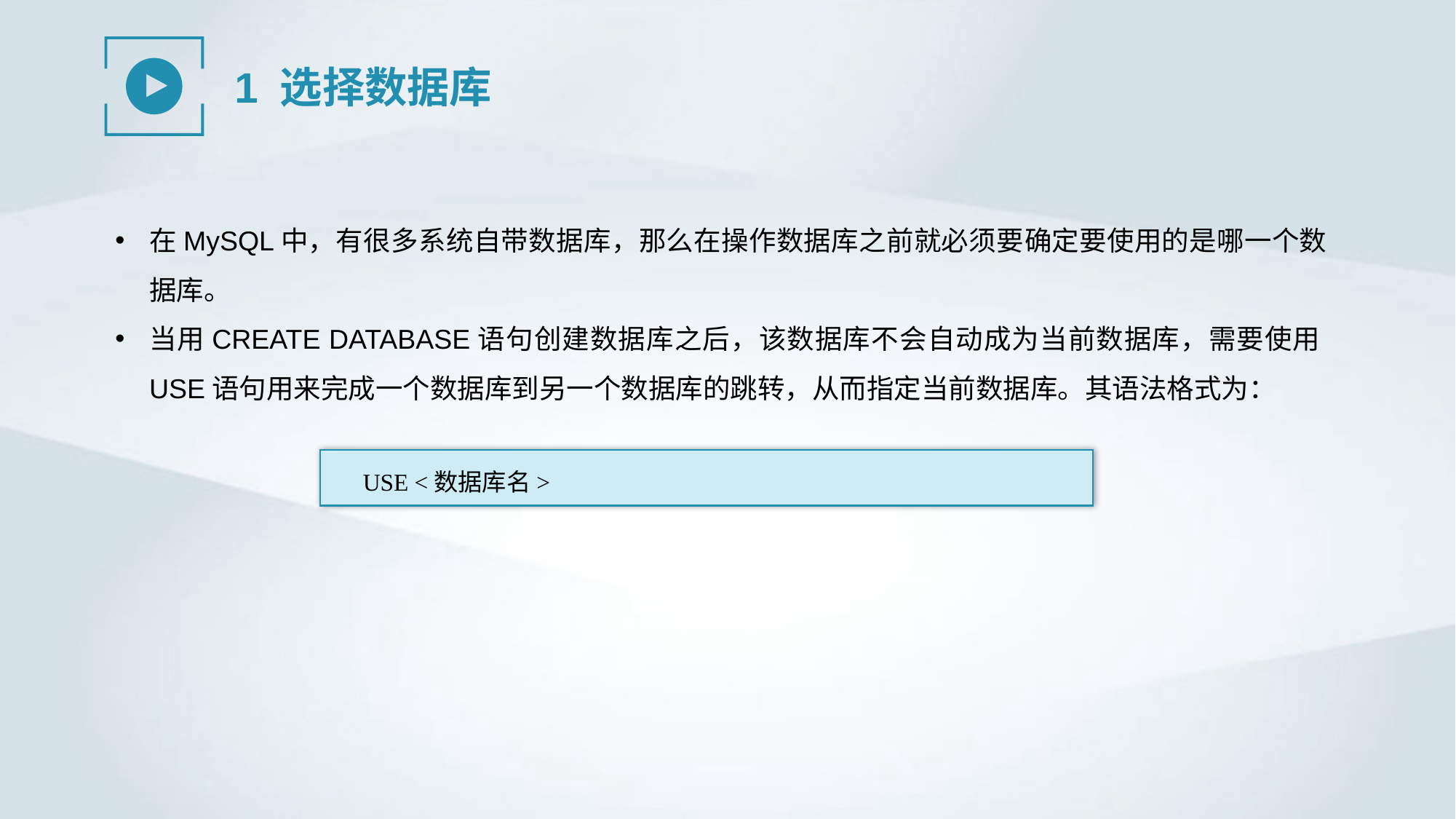

1 选择数据库
在MySQL中，有很多系统自带数据库，那么在操作数据库之前就必须要确定要使用的是哪一个数据库。
当用CREATE DATABASE语句创建数据库之后，该数据库不会自动成为当前数据库，需要使用USE语句用来完成一个数据库到另一个数据库的跳转，从而指定当前数据库。其语法格式为：
USE <数据库名>